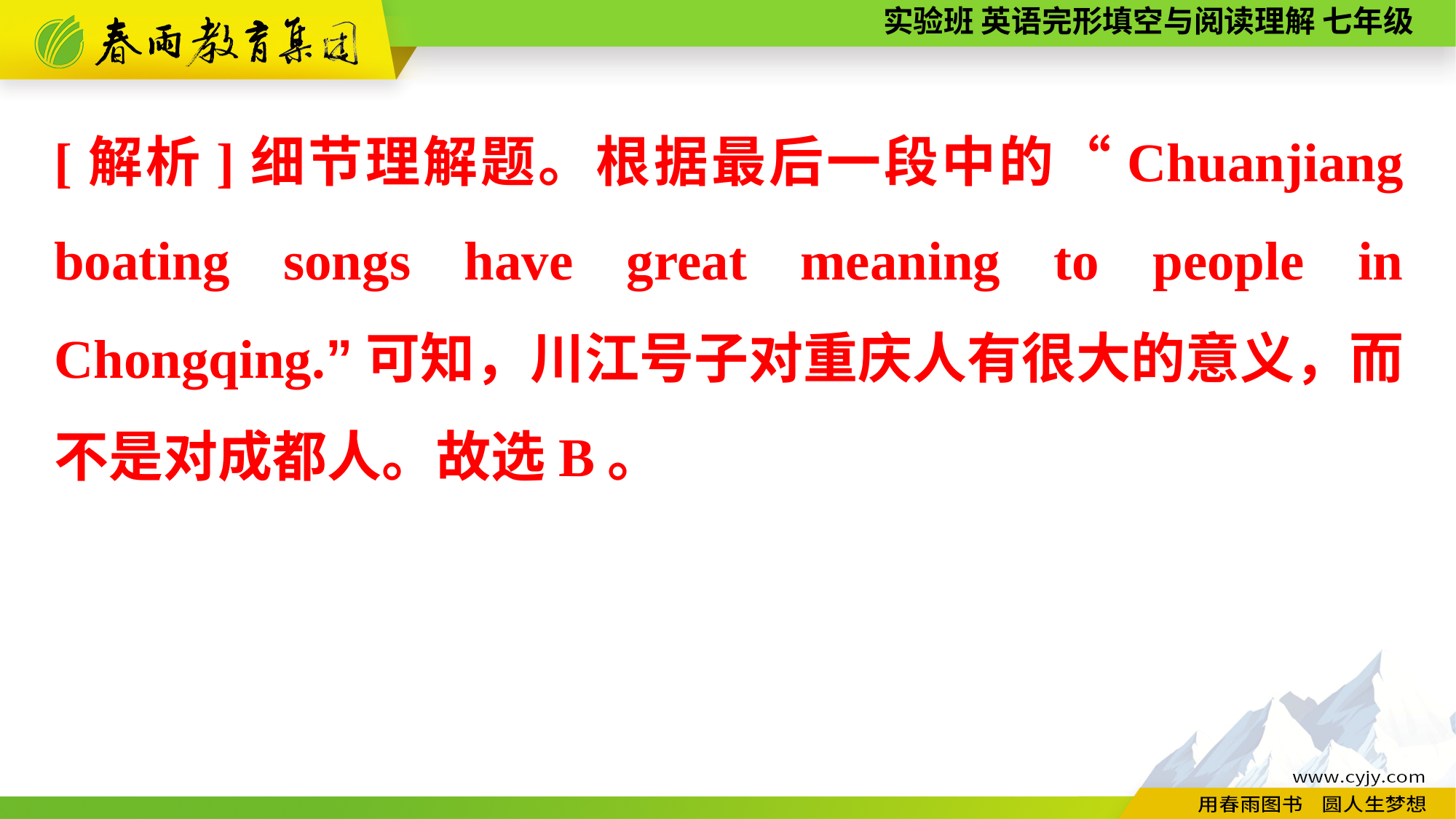

[解析]细节理解题。根据最后一段中的“Chuanjiang boating songs have great meaning to people in Chongqing.”可知，川江号子对重庆人有很大的意义，而不是对成都人。故选B。